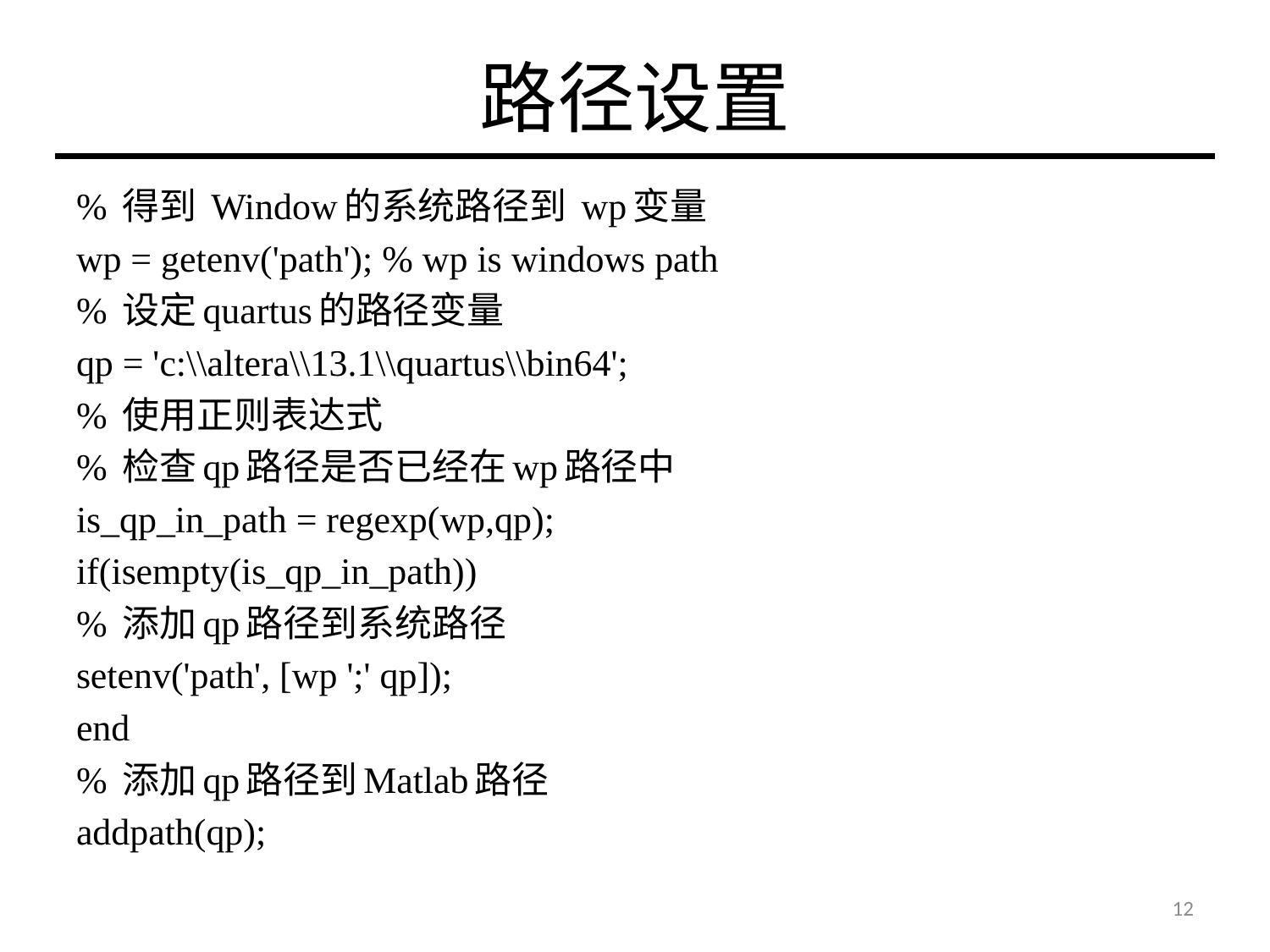

# 路径设置
% 得到 Window的系统路径到 wp变量
wp = getenv('path'); % wp is windows path
% 设定quartus的路径变量
qp = 'c:\\altera\\13.1\\quartus\\bin64';
% 使用正则表达式
% 检查qp路径是否已经在wp路径中
is_qp_in_path = regexp(wp,qp);
if(isempty(is_qp_in_path))
% 添加qp路径到系统路径
setenv('path', [wp ';' qp]);
end
% 添加qp路径到Matlab路径
addpath(qp);
12